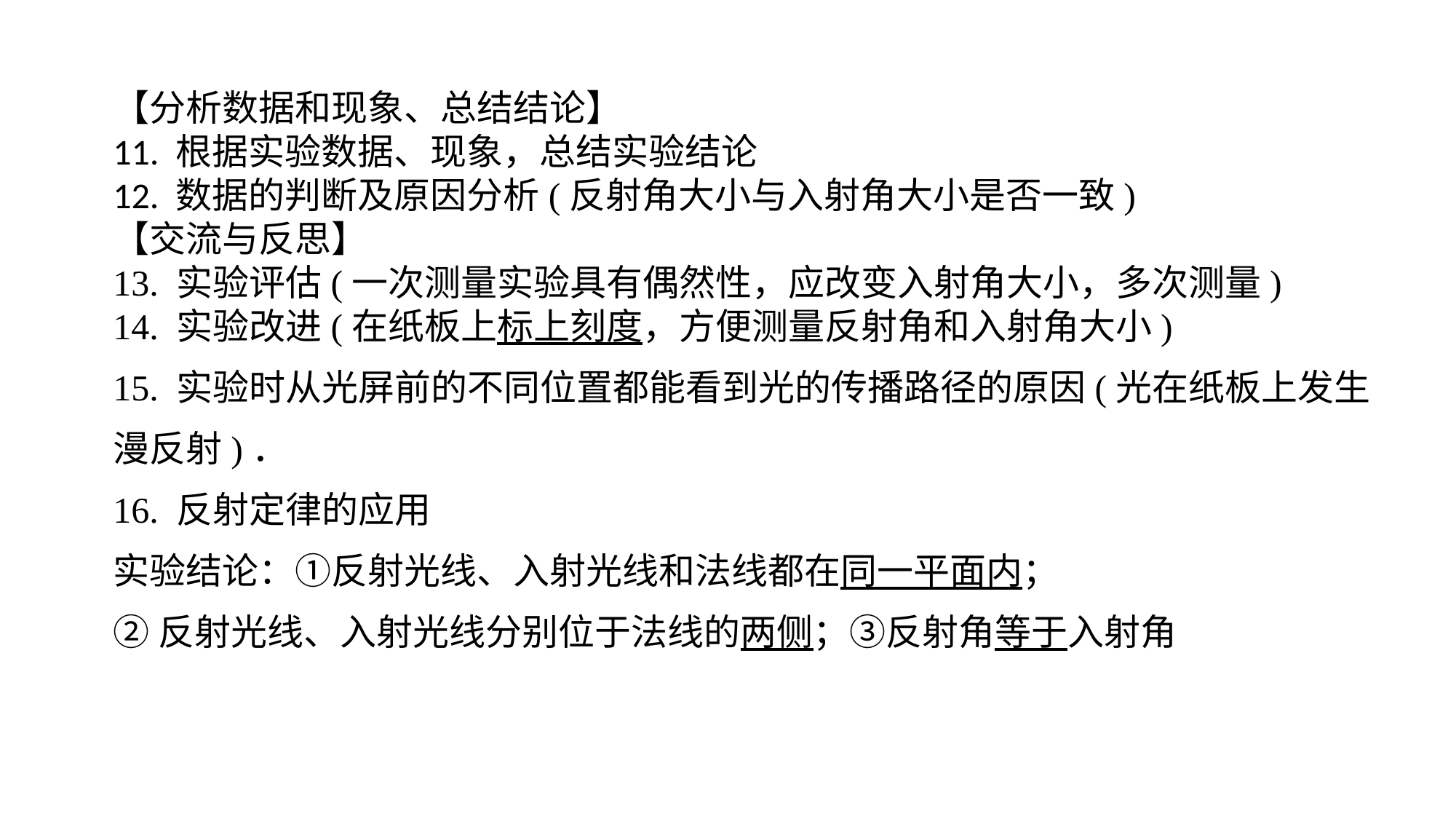

【分析数据和现象、总结结论】11. 根据实验数据、现象，总结实验结论12. 数据的判断及原因分析(反射角大小与入射角大小是否一致)【交流与反思】13. 实验评估(一次测量实验具有偶然性，应改变入射角大小，多次测量)14. 实验改进(在纸板上标上刻度，方便测量反射角和入射角大小)15. 实验时从光屏前的不同位置都能看到光的传播路径的原因(光在纸板上发生漫反射)．
16. 反射定律的应用
实验结论：①反射光线、入射光线和法线都在同一平面内；
②反射光线、入射光线分别位于法线的两侧；③反射角等于入射角